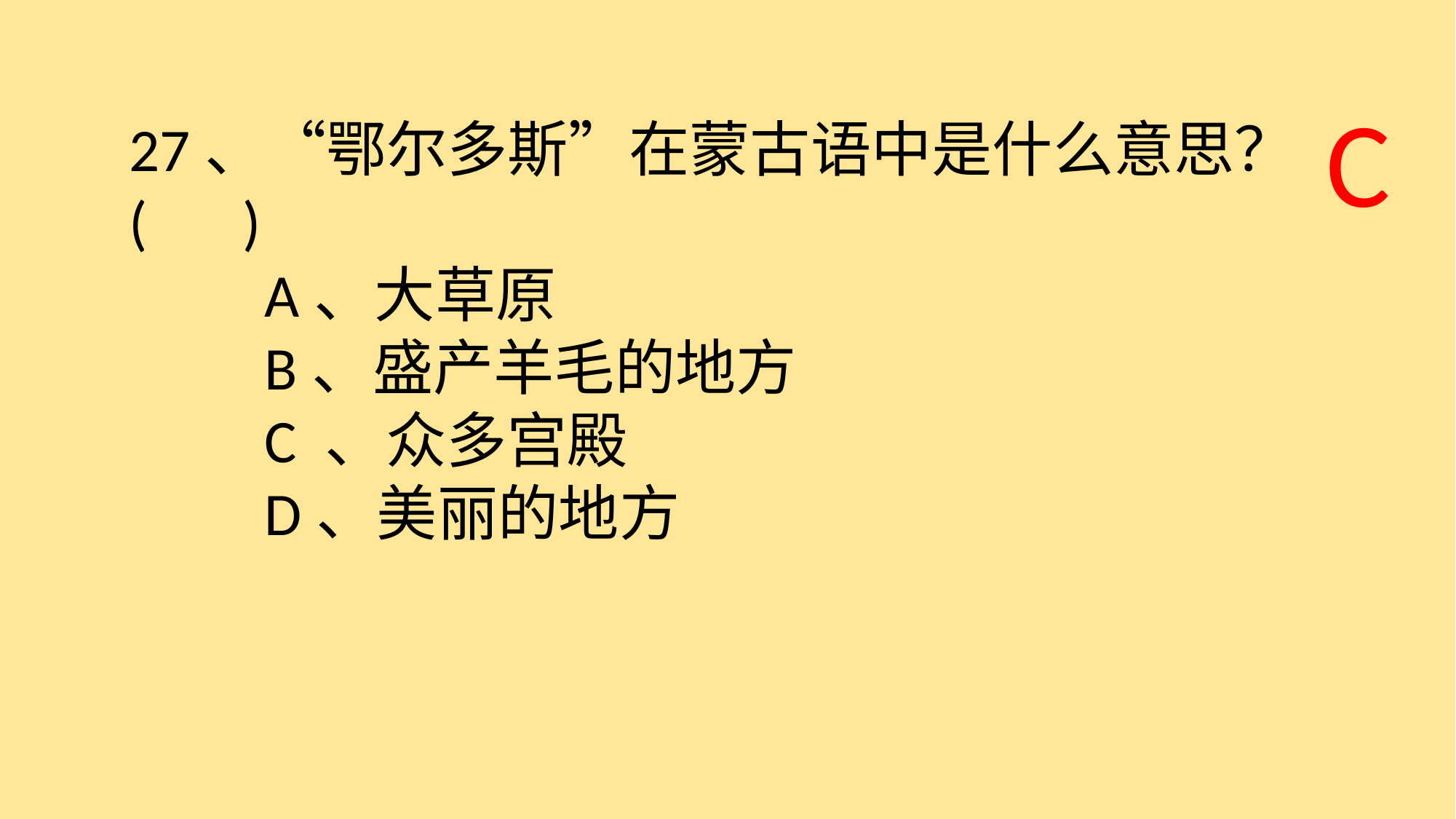

C
27、“鄂尔多斯”在蒙古语中是什么意思？(       )
　　A、大草原
　　B、盛产羊毛的地方
　　C 、众多宫殿
　　D、美丽的地方